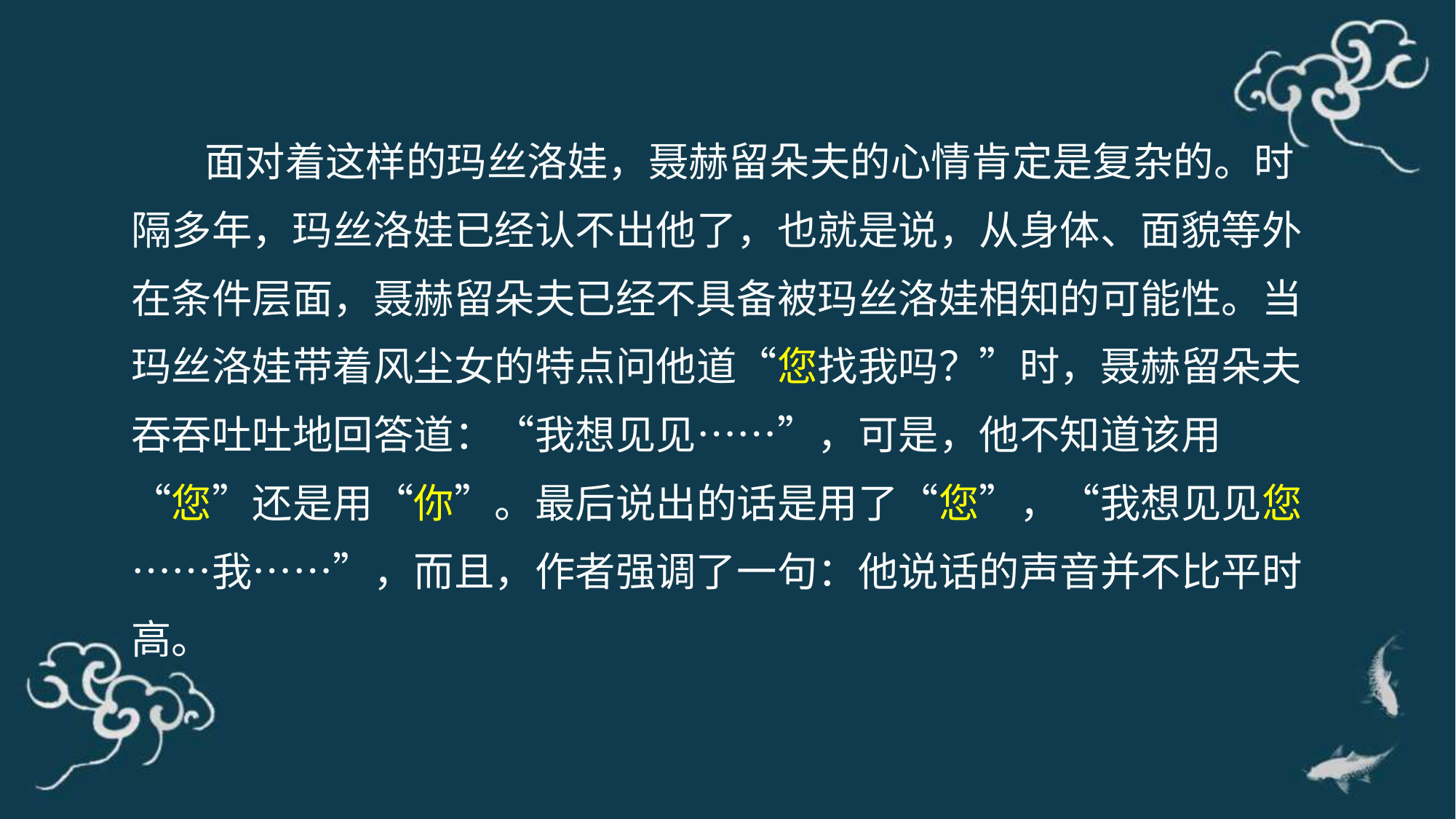

面对着这样的玛丝洛娃，聂赫留朵夫的心情肯定是复杂的。时隔多年，玛丝洛娃已经认不出他了，也就是说，从身体、面貌等外在条件层面，聂赫留朵夫已经不具备被玛丝洛娃相知的可能性。当玛丝洛娃带着风尘女的特点问他道“您找我吗？”时，聂赫留朵夫吞吞吐吐地回答道：“我想见见……”，可是，他不知道该用“您”还是用“你”。最后说出的话是用了“您”，“我想见见您……我……”，而且，作者强调了一句：他说话的声音并不比平时高。